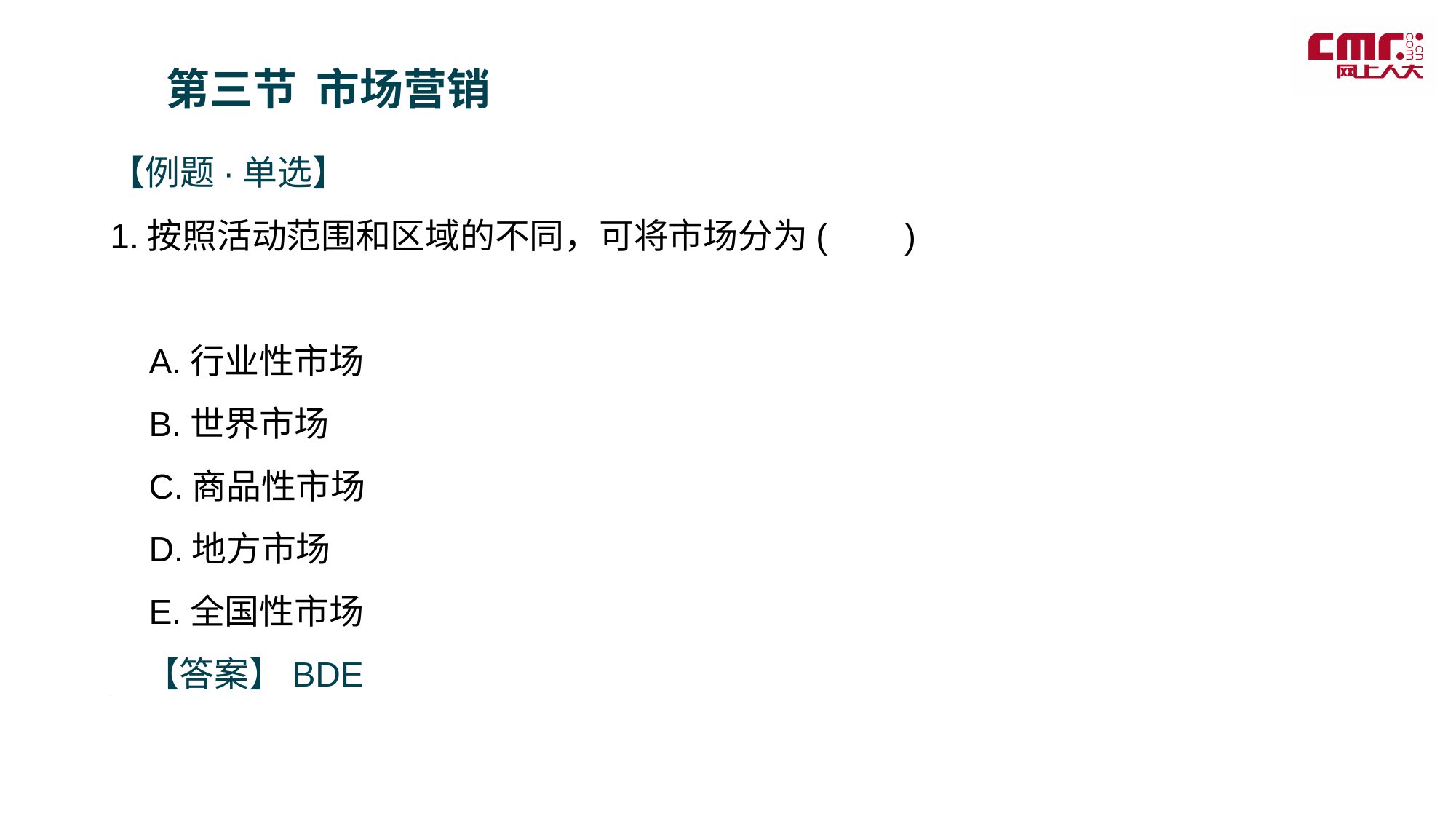

第三节  市场营销
【例题·单选】
1.按照活动范围和区域的不同，可将市场分为(        )
    A.行业性市场
    B.世界市场
    C.商品性市场
    D.地方市场
    E.全国性市场
　【答案】BDE
＝